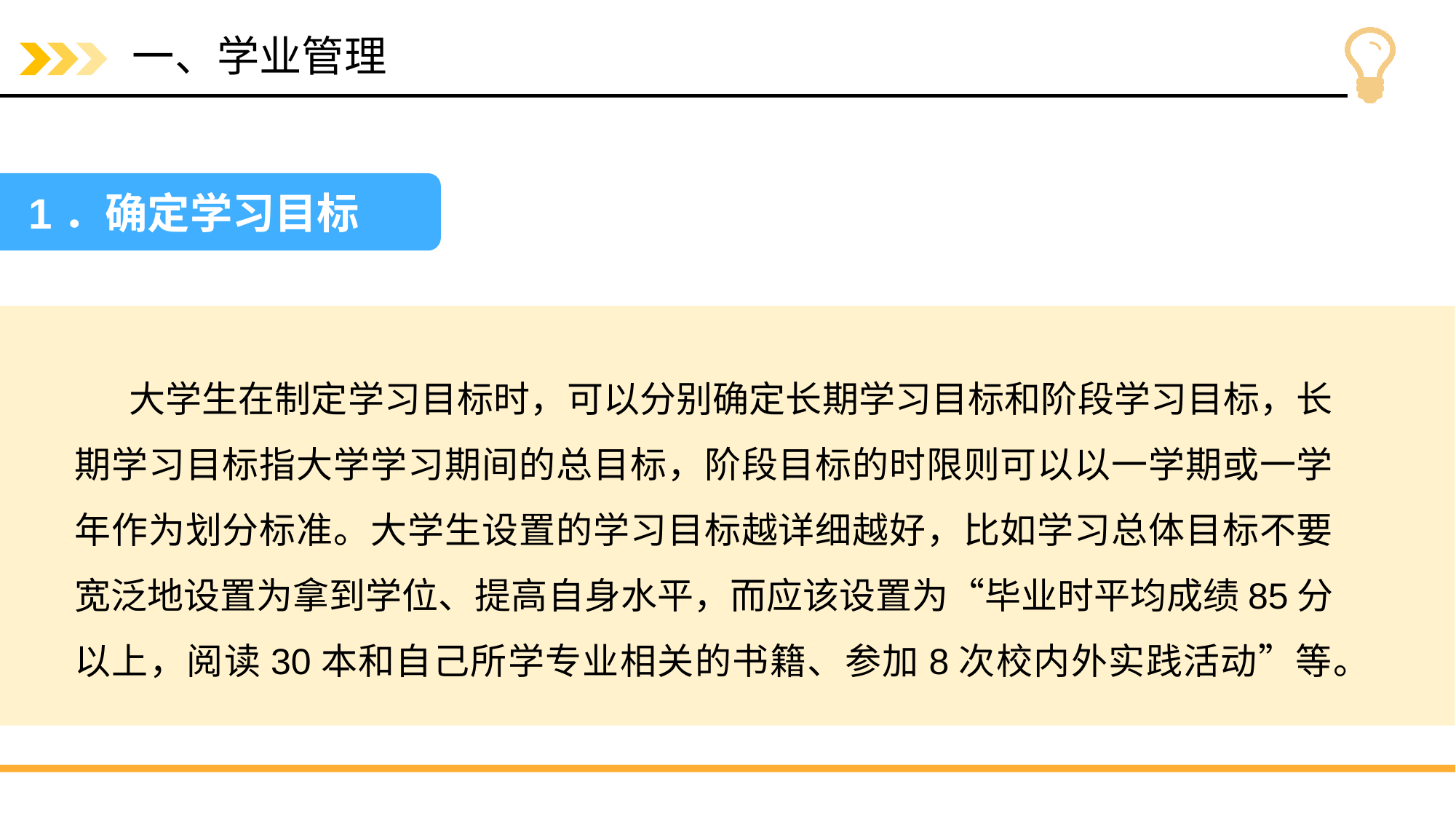

3
# 一、学业管理
1．确定学习目标

大学生在制定学习目标时，可以分别确定长期学习目标和阶段学习目标，长期学习目标指大学学习期间的总目标，阶段目标的时限则可以以一学期或一学年作为划分标准。大学生设置的学习目标越详细越好，比如学习总体目标不要宽泛地设置为拿到学位、提高自身水平，而应该设置为“毕业时平均成绩85分以上，阅读30本和自己所学专业相关的书籍、参加8次校内外实践活动”等。